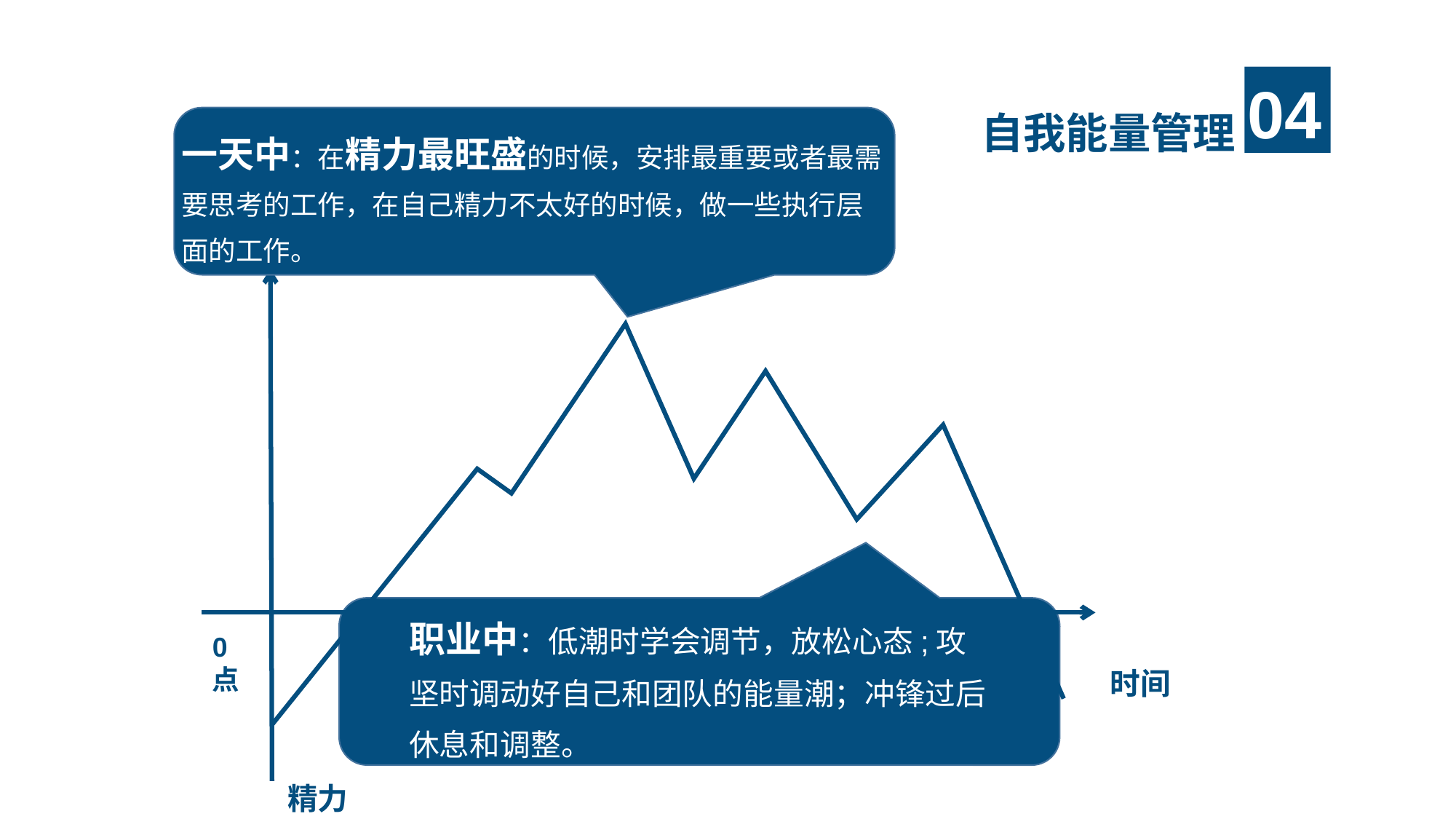

自我能量管理

一天中：在精力最旺盛的时候，安排最重要或者最需要思考的工作，在自己精力不太好的时候，做一些执行层面的工作。

0点
时间
精力
职业中：低潮时学会调节，放松心态;攻坚时调动好自己和团队的能量潮；冲锋过后休息和调整。